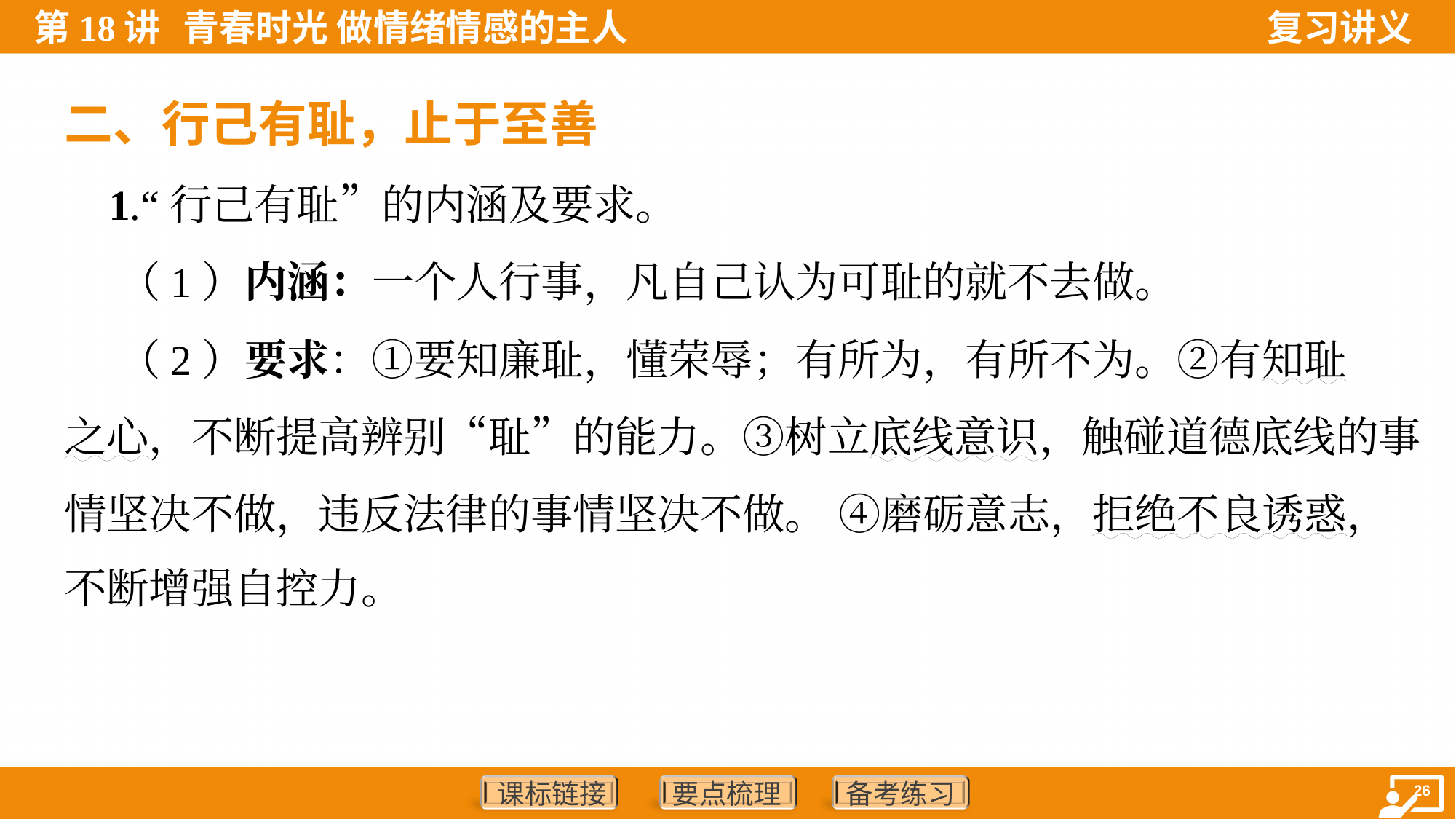

二、行己有耻，止于至善
    1.“行己有耻”的内涵及要求。
    （1）内涵：一个人行事，凡自己认为可耻的就不去做。
    （2）要求：①要知廉耻，懂荣辱；有所为，有所不为。②有知耻
之心，不断提高辨别“耻”的能力。③树立底线意识，触碰道德底线的事
情坚决不做，违反法律的事情坚决不做。 ④磨砺意志，拒绝不良诱惑，
不断增强自控力。